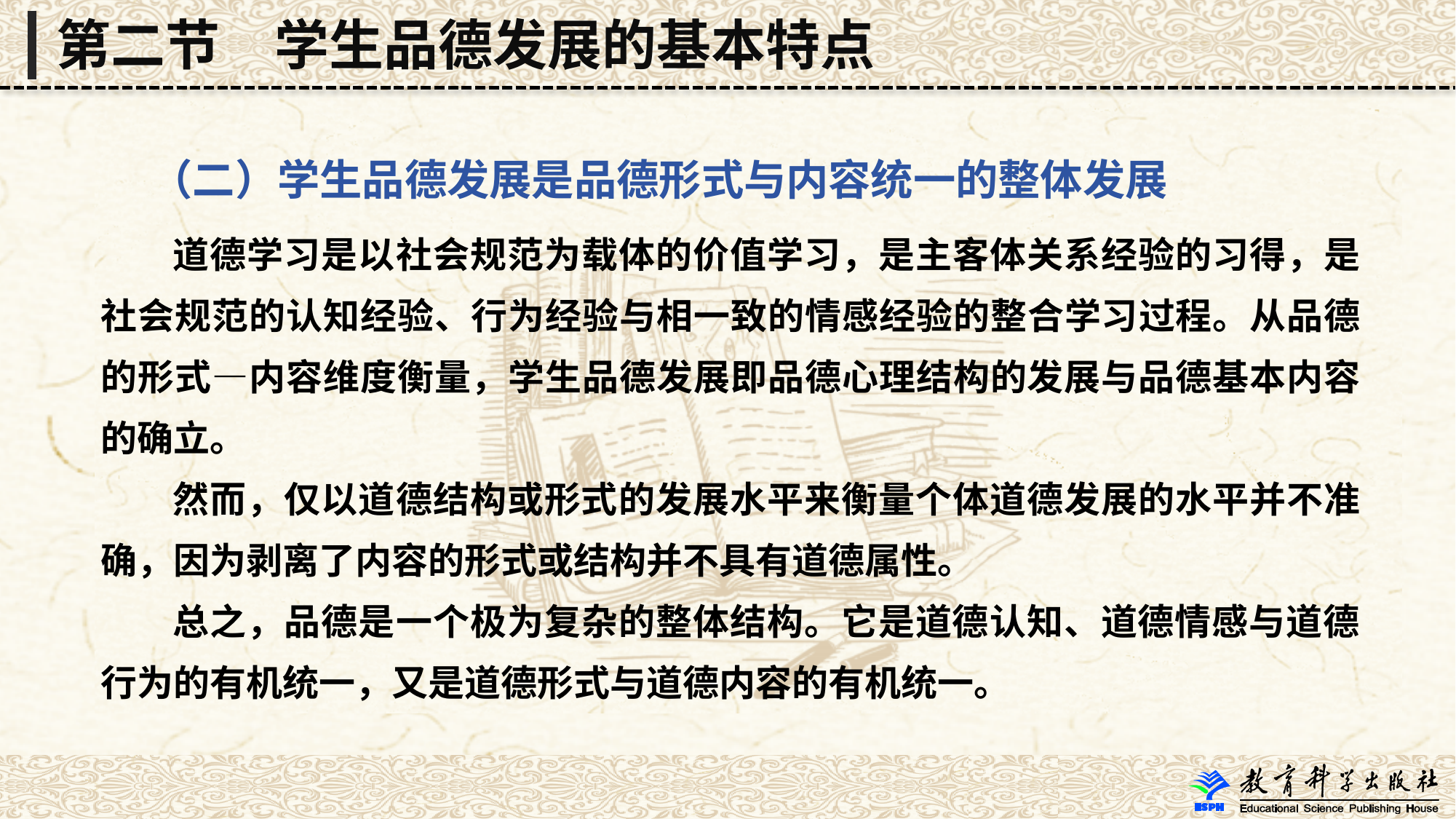

第二节　学生品德发展的基本特点
     （二）学生品德发展是品德形式与内容统一的整体发展

       道德学习是以社会规范为载体的价值学习，是主客体关系经验的习得，是社会规范的认知经验、行为经验与相一致的情感经验的整合学习过程。从品德的形式—内容维度衡量，学生品德发展即品德心理结构的发展与品德基本内容的确立。
       然而，仅以道德结构或形式的发展水平来衡量个体道德发展的水平并不准确，因为剥离了内容的形式或结构并不具有道德属性。
       总之，品德是一个极为复杂的整体结构。它是道德认知、道德情感与道德行为的有机统一，又是道德形式与道德内容的有机统一。